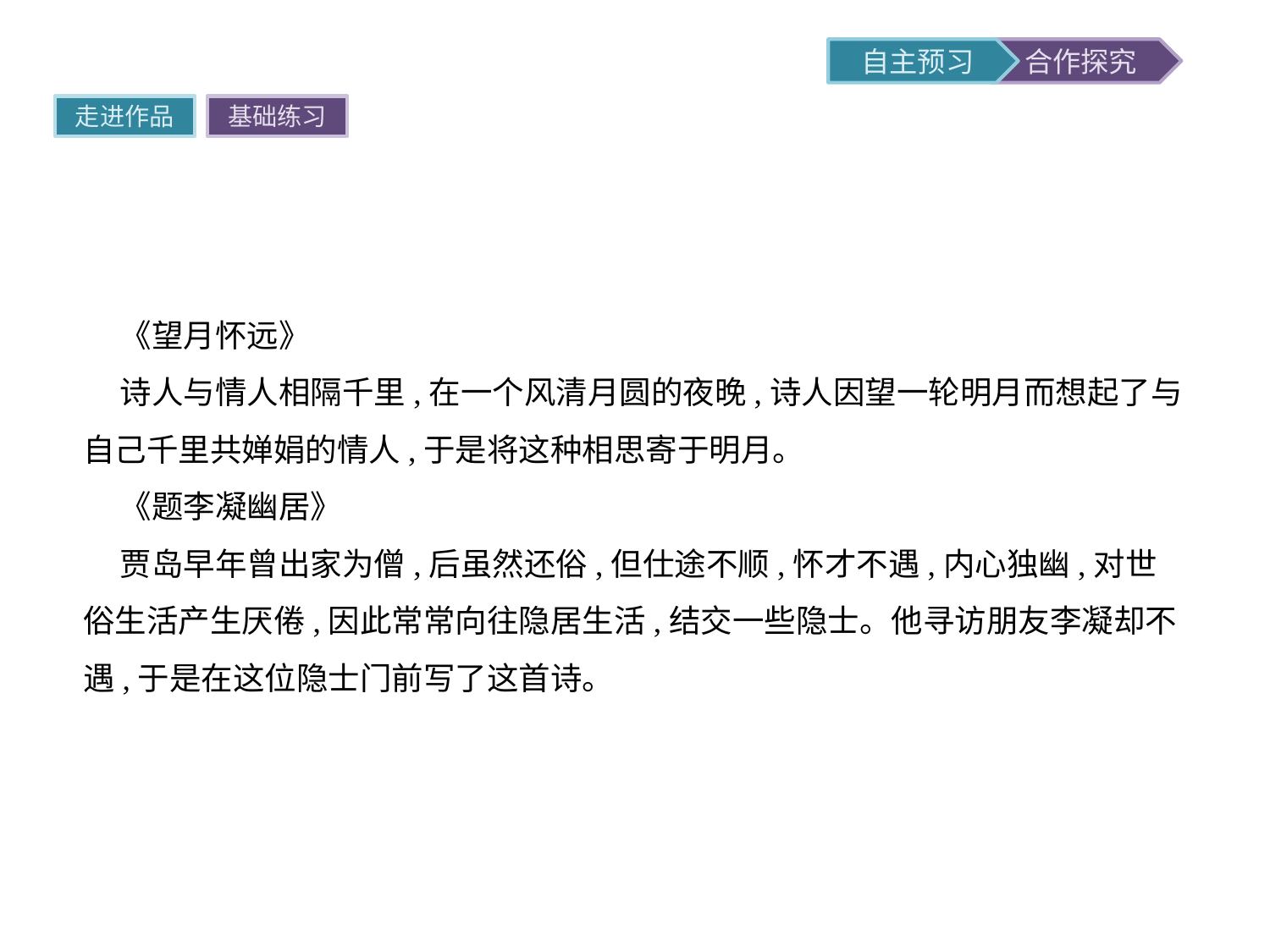

走进作品
基础练习
《望月怀远》
诗人与情人相隔千里,在一个风清月圆的夜晚,诗人因望一轮明月而想起了与自己千里共婵娟的情人,于是将这种相思寄于明月。
《题李凝幽居》
贾岛早年曾出家为僧,后虽然还俗,但仕途不顺,怀才不遇,内心独幽,对世俗生活产生厌倦,因此常常向往隐居生活,结交一些隐士。他寻访朋友李凝却不遇,于是在这位隐士门前写了这首诗。